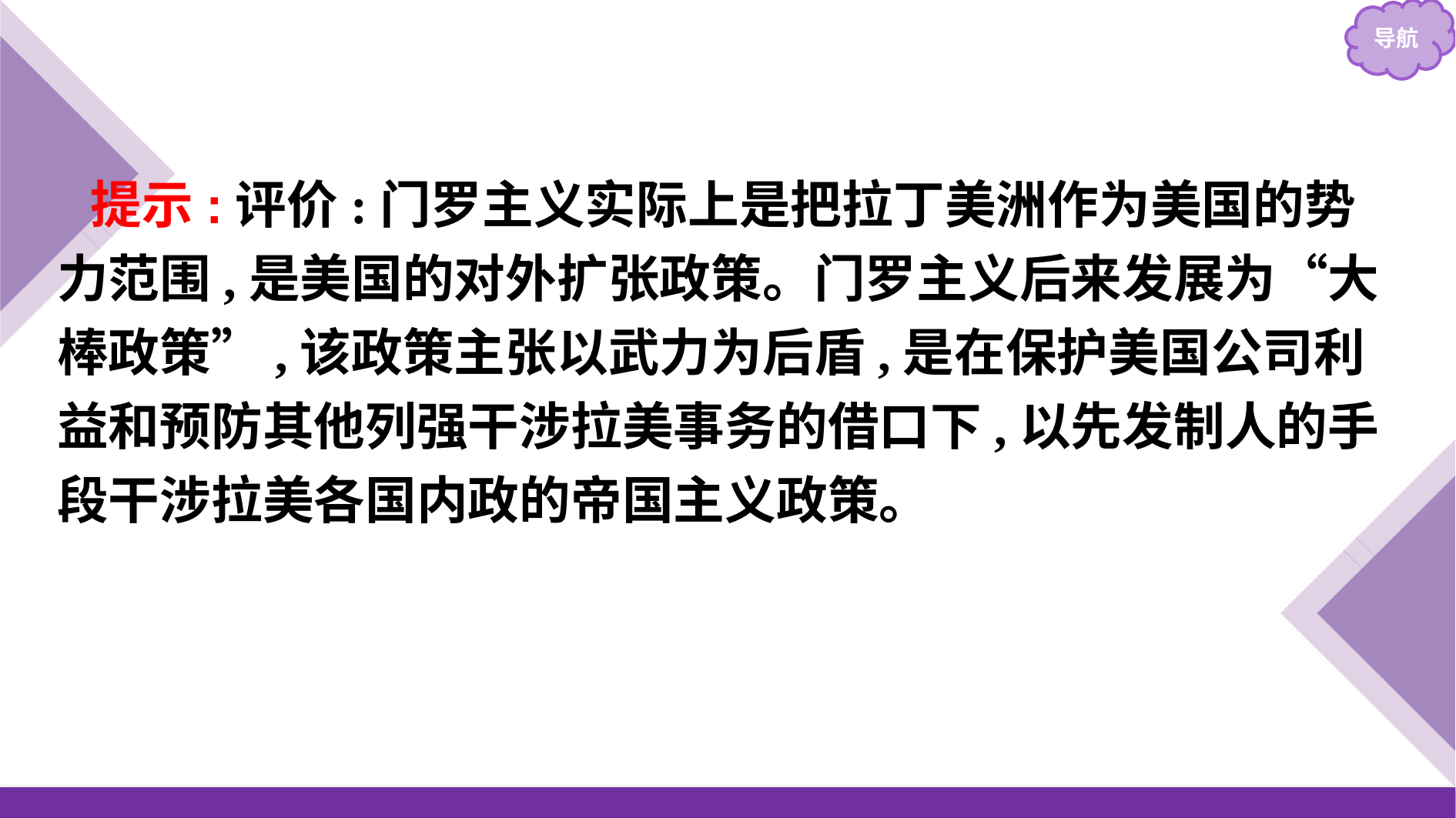

提示:评价:门罗主义实际上是把拉丁美洲作为美国的势力范围,是美国的对外扩张政策。门罗主义后来发展为“大棒政策”,该政策主张以武力为后盾,是在保护美国公司利益和预防其他列强干涉拉美事务的借口下,以先发制人的手段干涉拉美各国内政的帝国主义政策。